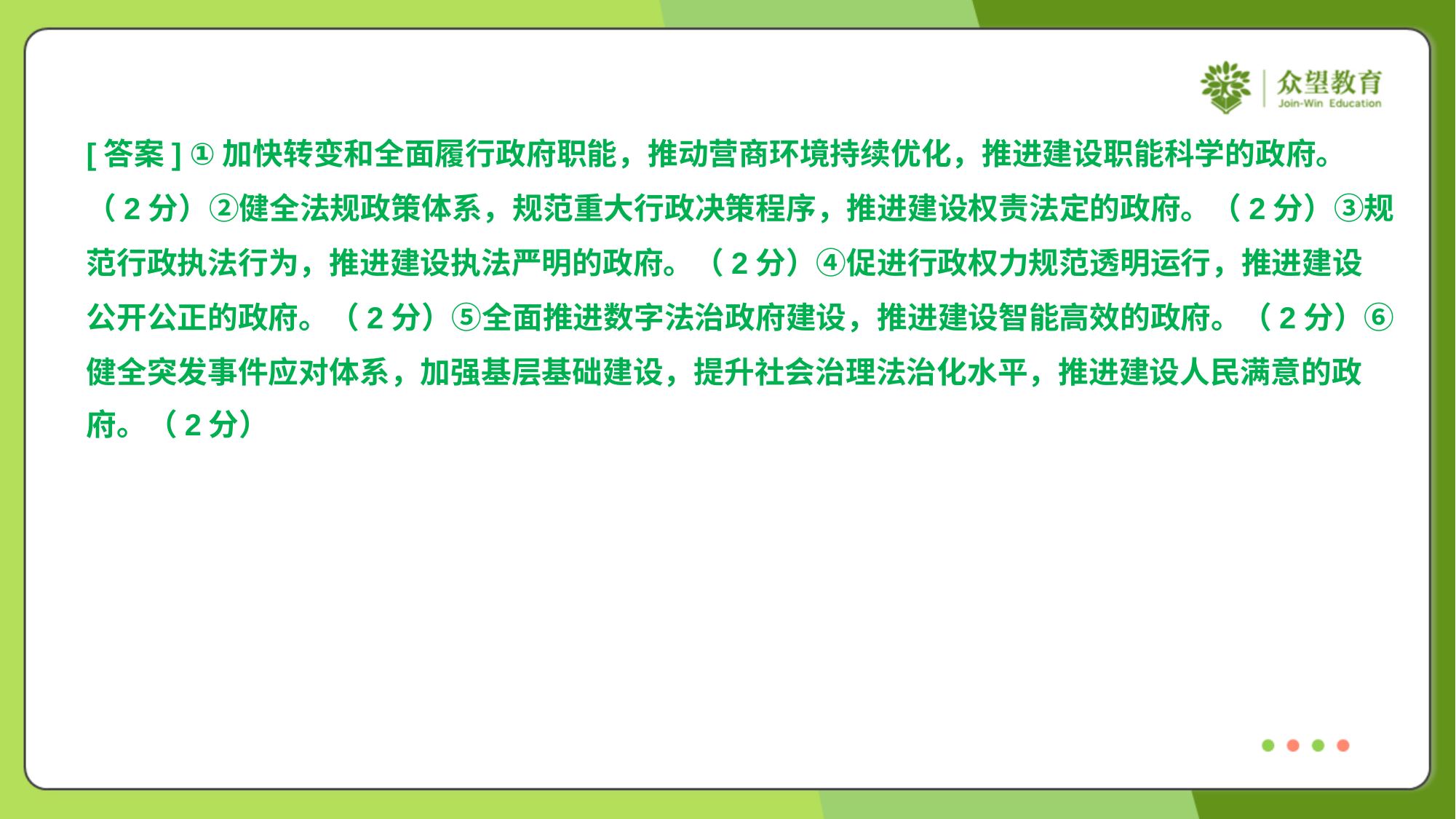

[答案] ①加快转变和全面履行政府职能，推动营商环境持续优化，推进建设职能科学的政府。
（2分）②健全法规政策体系，规范重大行政决策程序，推进建设权责法定的政府。（2分）③规
范行政执法行为，推进建设执法严明的政府。（2分）④促进行政权力规范透明运行，推进建设
公开公正的政府。（2分）⑤全面推进数字法治政府建设，推进建设智能高效的政府。（2分）⑥
健全突发事件应对体系，加强基层基础建设，提升社会治理法治化水平，推进建设人民满意的政
府。（2分）